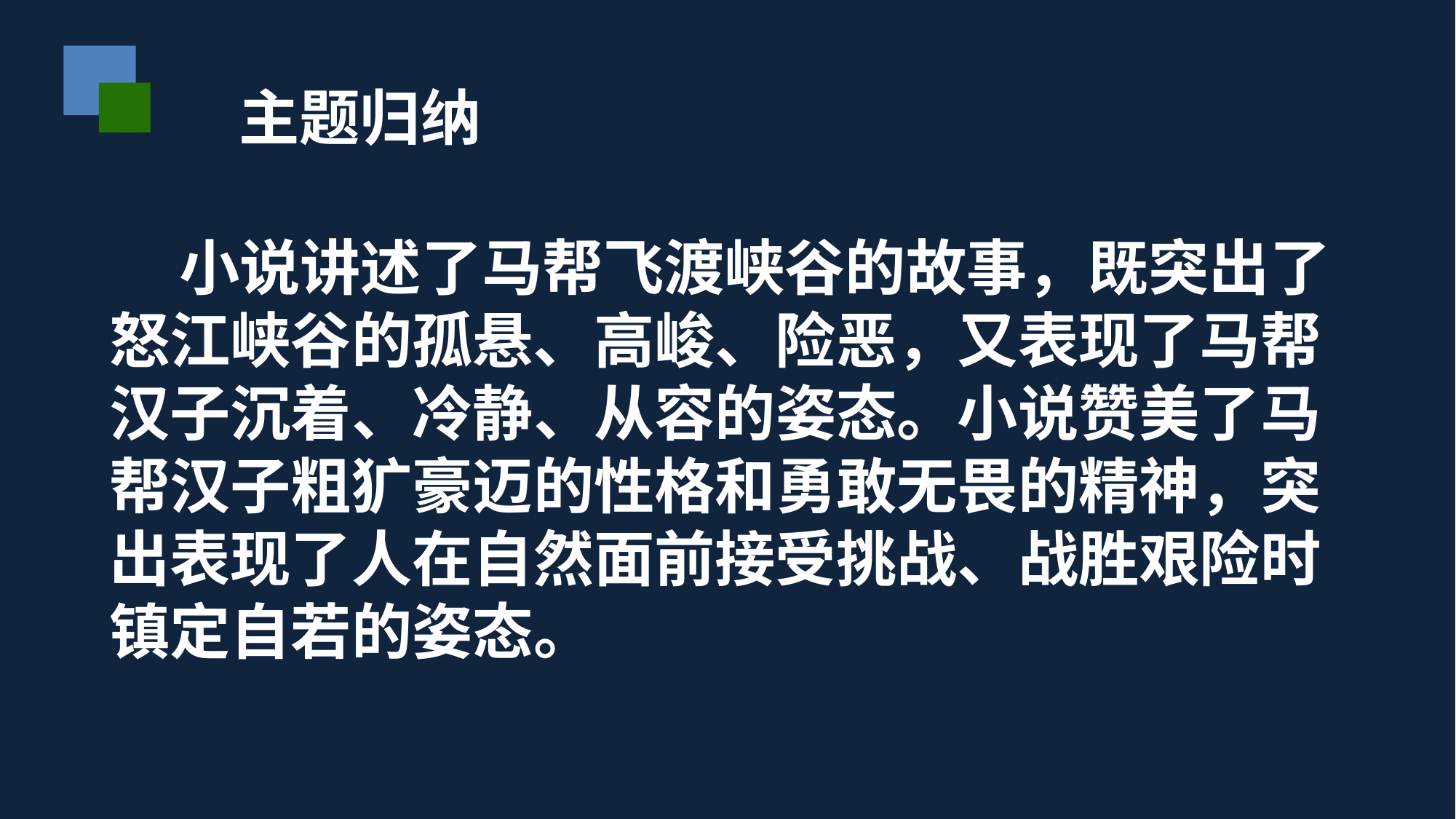

主题归纳

    小说讲述了马帮飞渡峡谷的故事，既突出了怒江峡谷的孤悬、高峻、险恶，又表现了马帮汉子沉着、冷静、从容的姿态。小说赞美了马帮汉子粗犷豪迈的性格和勇敢无畏的精神，突出表现了人在自然面前接受挑战、战胜艰险时镇定自若的姿态。